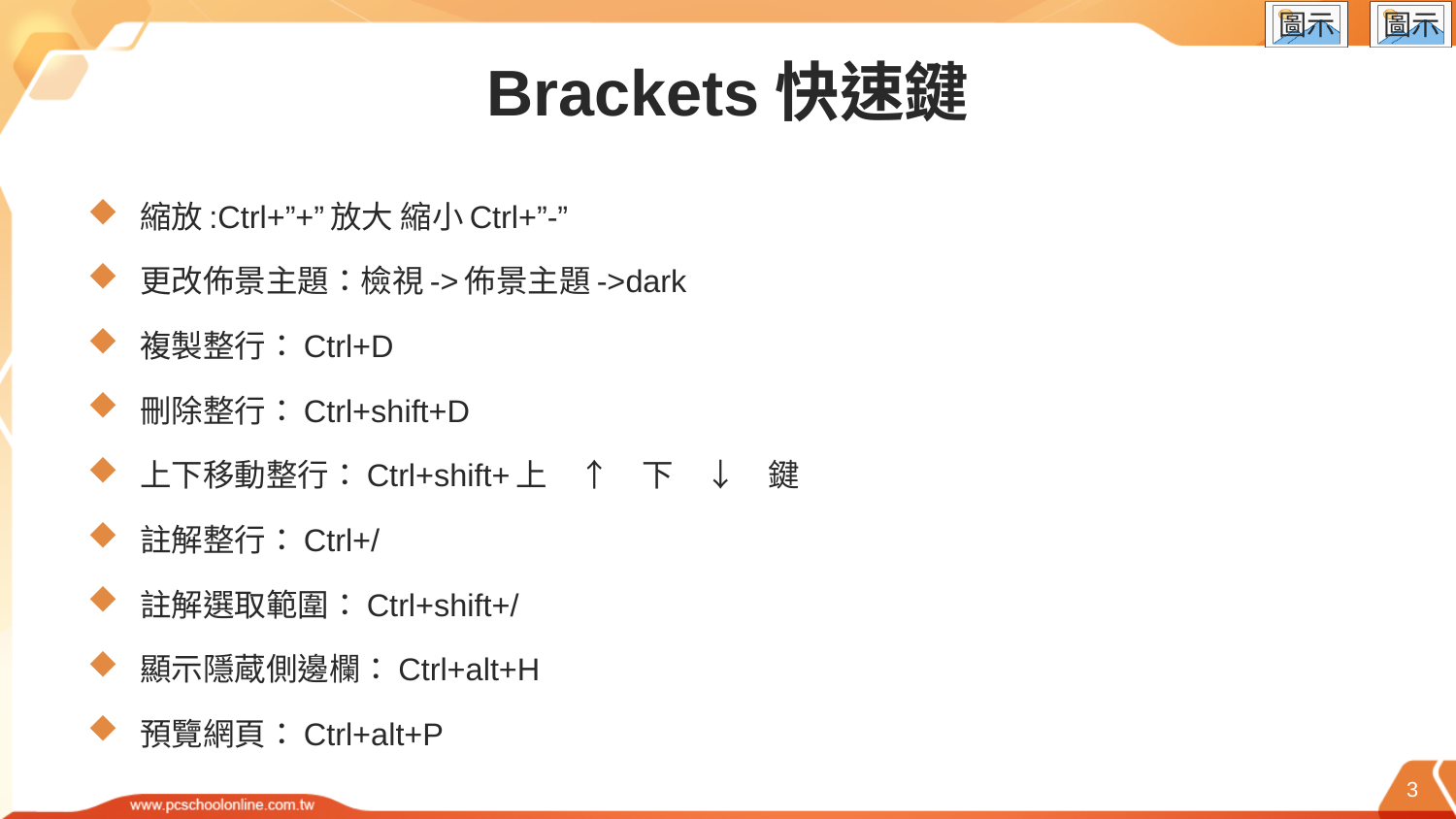

# Brackets快速鍵
縮放:Ctrl+”+”放大 縮小Ctrl+”-”
更改佈景主題：檢視->佈景主題->dark
複製整行：Ctrl+D
刪除整行：Ctrl+shift+D
上下移動整行：Ctrl+shift+上　↑　下　↓　鍵
註解整行：Ctrl+/
註解選取範圍：Ctrl+shift+/
顯示隱蔵側邊欄：Ctrl+alt+H
預覽網頁：Ctrl+alt+P
3